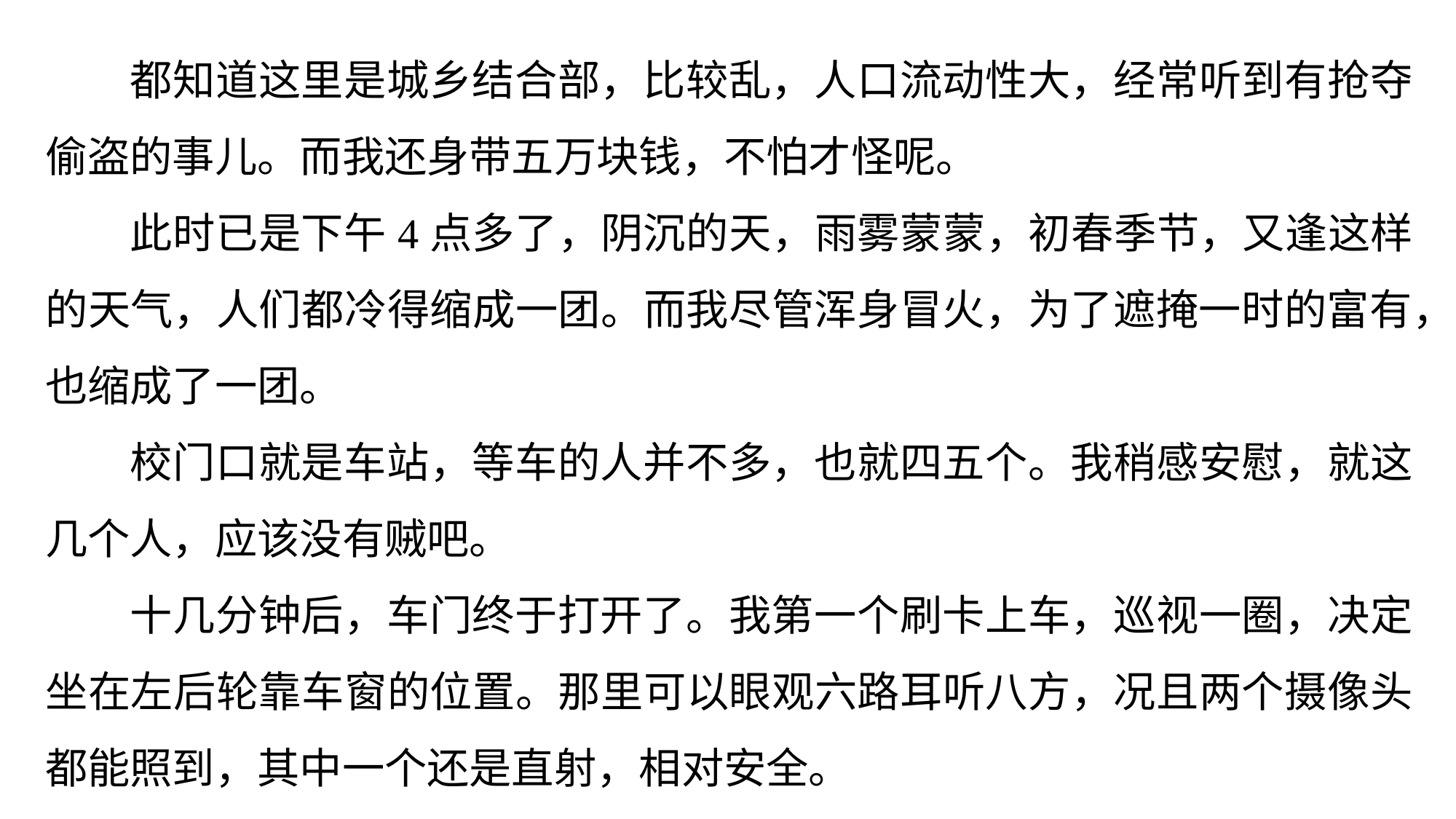

都知道这里是城乡结合部，比较乱，人口流动性大，经常听到有抢夺偷盗的事儿。而我还身带五万块钱，不怕才怪呢。
此时已是下午4点多了，阴沉的天，雨雾蒙蒙，初春季节，又逢这样的天气，人们都冷得缩成一团。而我尽管浑身冒火，为了遮掩一时的富有，也缩成了一团。
校门口就是车站，等车的人并不多，也就四五个。我稍感安慰，就这几个人，应该没有贼吧。
十几分钟后，车门终于打开了。我第一个刷卡上车，巡视一圈，决定坐在左后轮靠车窗的位置。那里可以眼观六路耳听八方，况且两个摄像头都能照到，其中一个还是直射，相对安全。